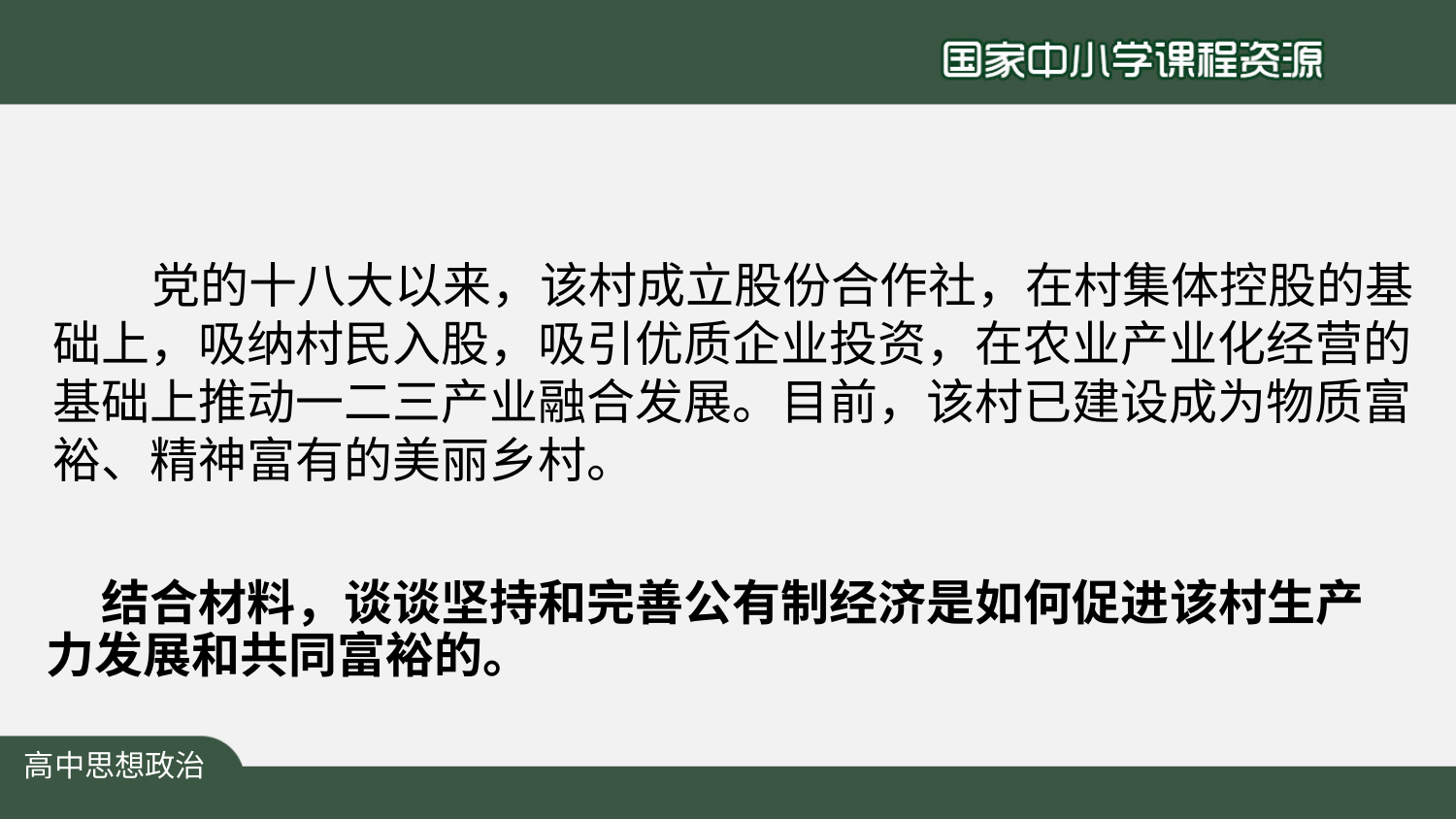

#
        党的十八大以来，该村成立股份合作社，在村集体控股的基础上，吸纳村民入股，吸引优质企业投资，在农业产业化经营的基础上推动一二三产业融合发展。目前，该村已建设成为物质富裕、精神富有的美丽乡村。
    结合材料，谈谈坚持和完善公有制经济是如何促进该村生产力发展和共同富裕的。